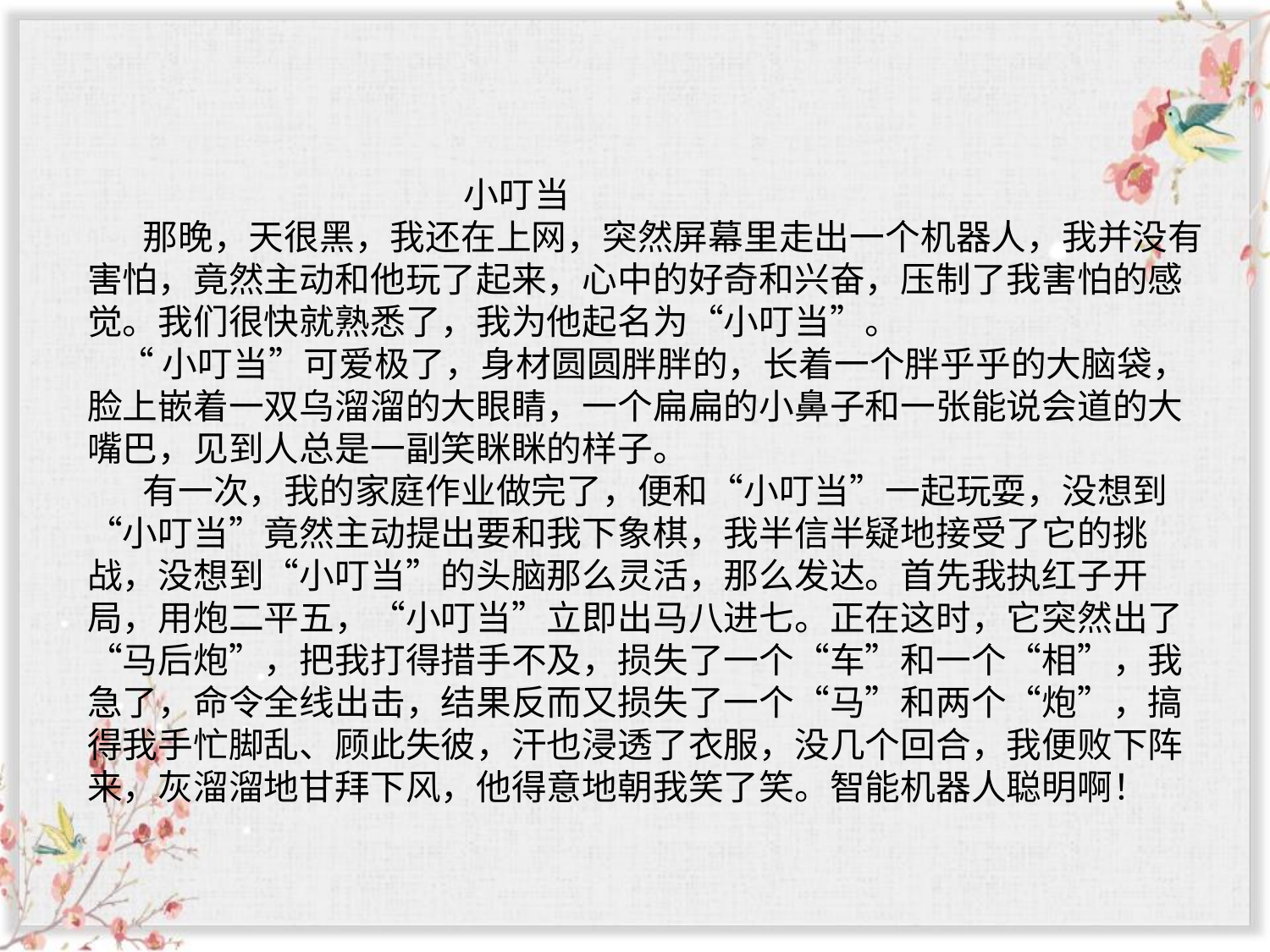

小叮当
      那晚，天很黑，我还在上网，突然屏幕里走出一个机器人，我并没有害怕，竟然主动和他玩了起来，心中的好奇和兴奋，压制了我害怕的感觉。我们很快就熟悉了，我为他起名为“小叮当”。
    “小叮当”可爱极了，身材圆圆胖胖的，长着一个胖乎乎的大脑袋，脸上嵌着一双乌溜溜的大眼睛，一个扁扁的小鼻子和一张能说会道的大嘴巴，见到人总是一副笑眯眯的样子。
      有一次，我的家庭作业做完了，便和“小叮当”一起玩耍，没想到“小叮当”竟然主动提出要和我下象棋，我半信半疑地接受了它的挑战，没想到“小叮当”的头脑那么灵活，那么发达。首先我执红子开局，用炮二平五，“小叮当”立即出马八进七。正在这时，它突然出了“马后炮”，把我打得措手不及，损失了一个“车”和一个“相”，我急了，命令全线出击，结果反而又损失了一个“马”和两个“炮”，搞得我手忙脚乱、顾此失彼，汗也浸透了衣服，没几个回合，我便败下阵来，灰溜溜地甘拜下风，他得意地朝我笑了笑。智能机器人聪明啊！